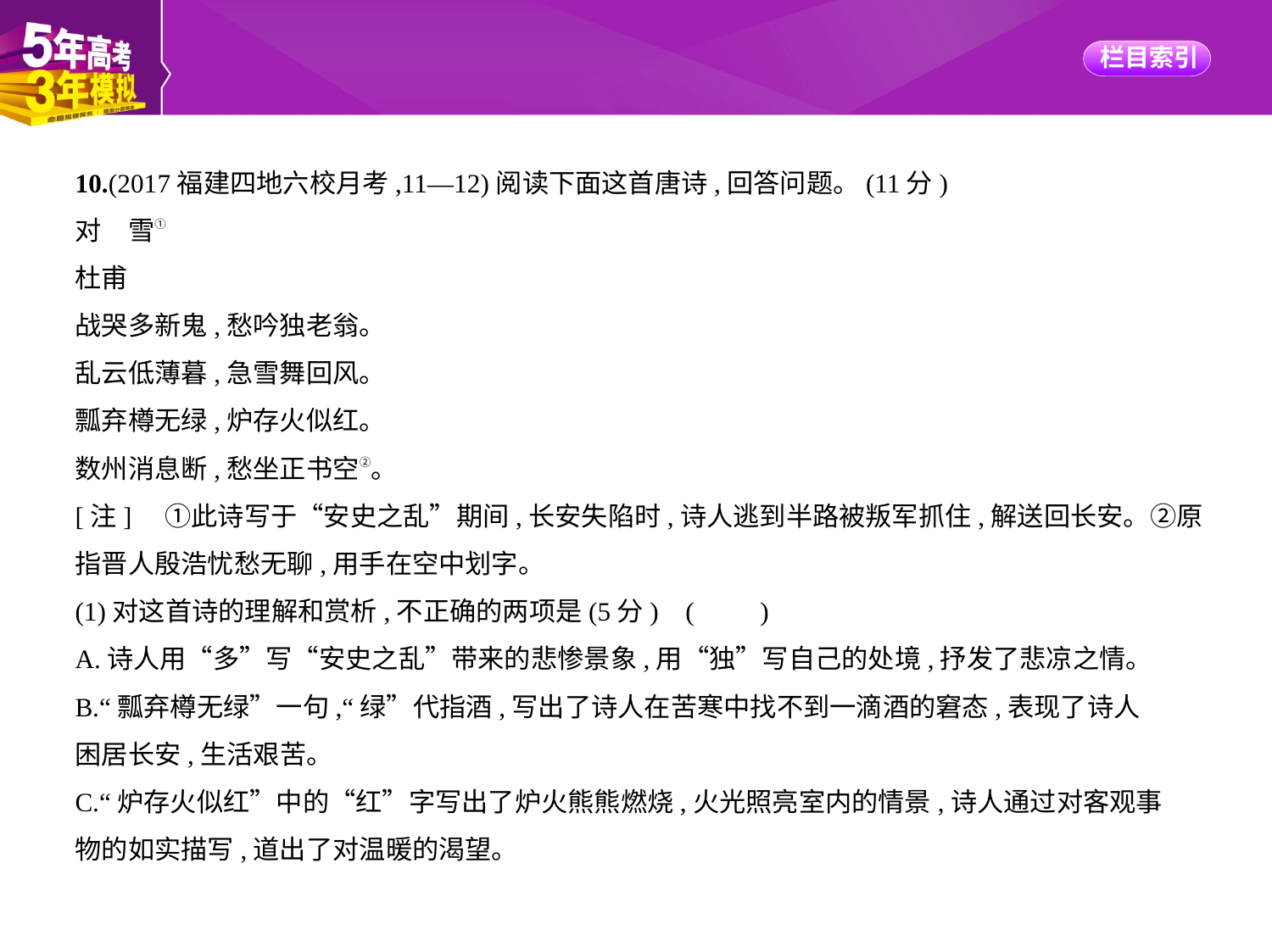

10.(2017福建四地六校月考,11—12)阅读下面这首唐诗,回答问题。(11分)
对　雪①
杜甫
战哭多新鬼,愁吟独老翁。
乱云低薄暮,急雪舞回风。
瓢弃樽无绿,炉存火似红。
数州消息断,愁坐正书空②。
[注]　①此诗写于“安史之乱”期间,长安失陷时,诗人逃到半路被叛军抓住,解送回长安。②原
指晋人殷浩忧愁无聊,用手在空中划字。
(1)对这首诗的理解和赏析,不正确的两项是(5分) (　　)
A.诗人用“多”写“安史之乱”带来的悲惨景象,用“独”写自己的处境,抒发了悲凉之情。
B.“瓢弃樽无绿”一句,“绿”代指酒,写出了诗人在苦寒中找不到一滴酒的窘态,表现了诗人
困居长安,生活艰苦。
C.“炉存火似红”中的“红”字写出了炉火熊熊燃烧,火光照亮室内的情景,诗人通过对客观事
物的如实描写,道出了对温暖的渴望。